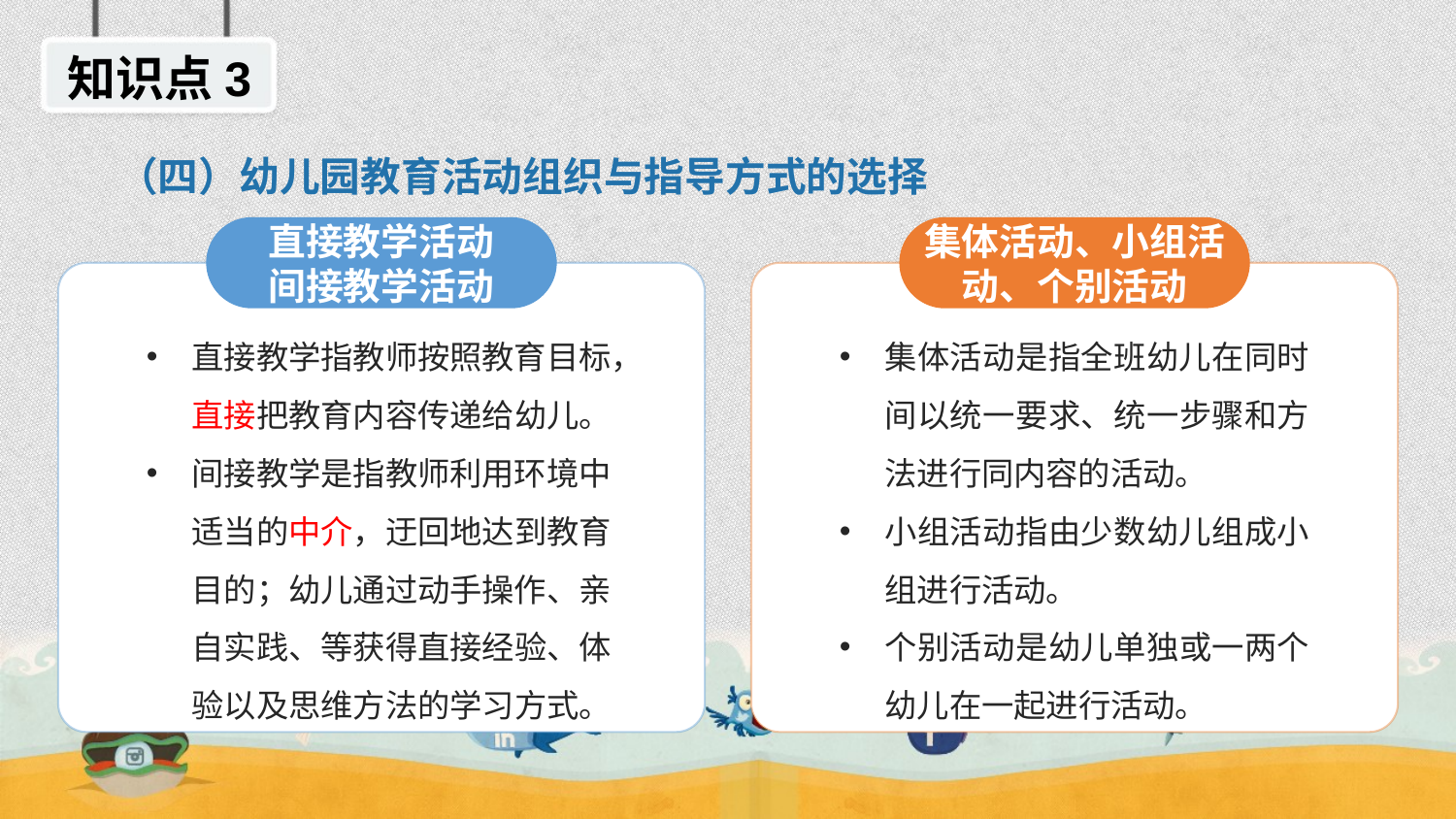

知识点3
（四）幼儿园教育活动组织与指导方式的选择
直接教学活动
间接教学活动
集体活动、小组活动、个别活动
直接教学指教师按照教育目标，直接把教育内容传递给幼儿。
间接教学是指教师利用环境中适当的中介，迂回地达到教育目的；幼儿通过动手操作、亲自实践、等获得直接经验、体验以及思维方法的学习方式。
集体活动是指全班幼儿在同时间以统一要求、统一步骤和方法进行同内容的活动。
小组活动指由少数幼儿组成小组进行活动。
个别活动是幼儿单独或一两个幼儿在一起进行活动。